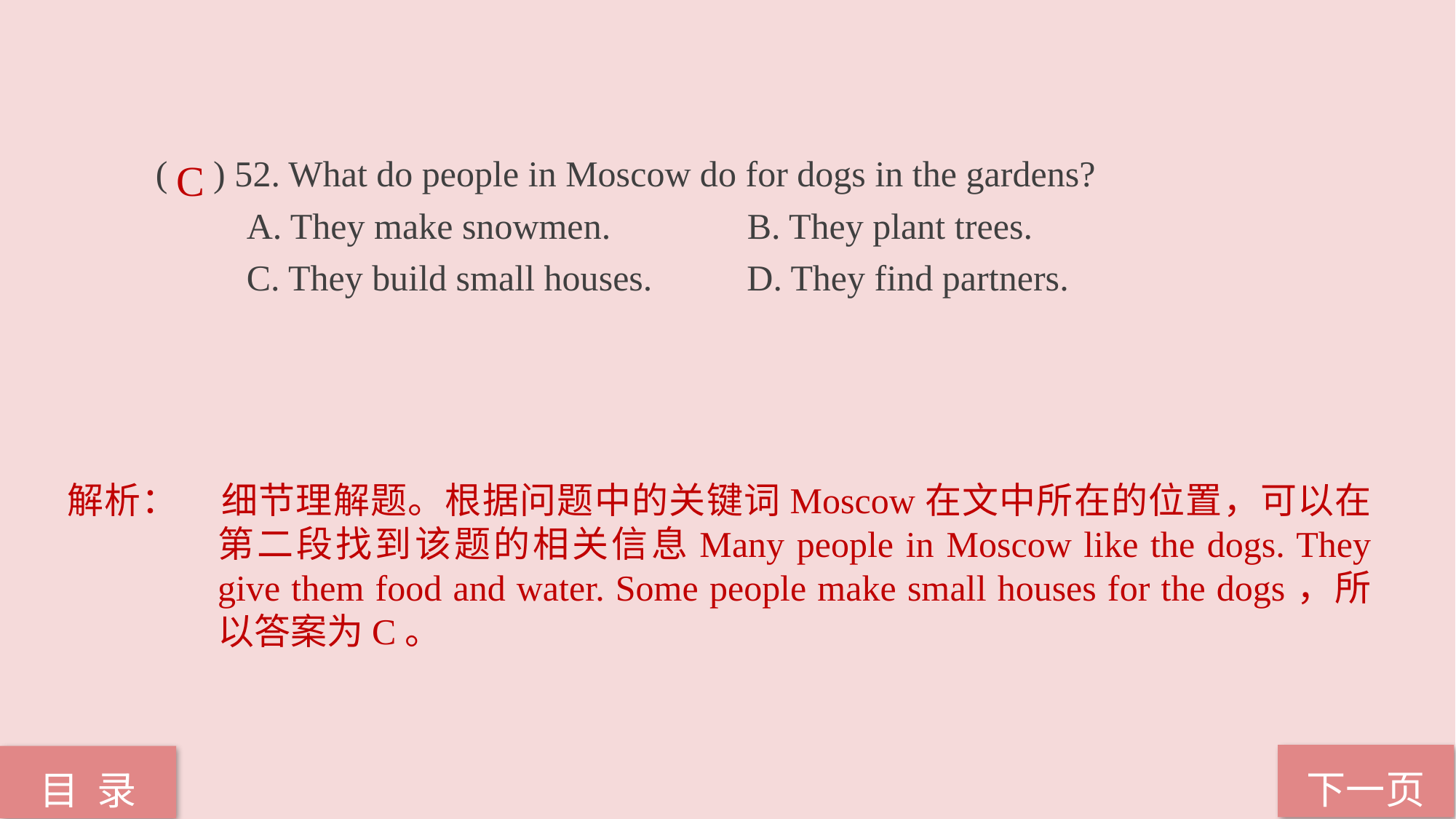

(     ) 52. What do people in Moscow do for dogs in the gardens?
          A. They make snowmen.               B. They plant trees.
          C. They build small houses. 	     D. They find partners.
C
解析：	细节理解题。根据问题中的关键词Moscow在文中所在的位置，可以在第二段找到该题的相关信息Many people in Moscow like the dogs. They give them food and water. Some people make small houses for the dogs，所以答案为C。